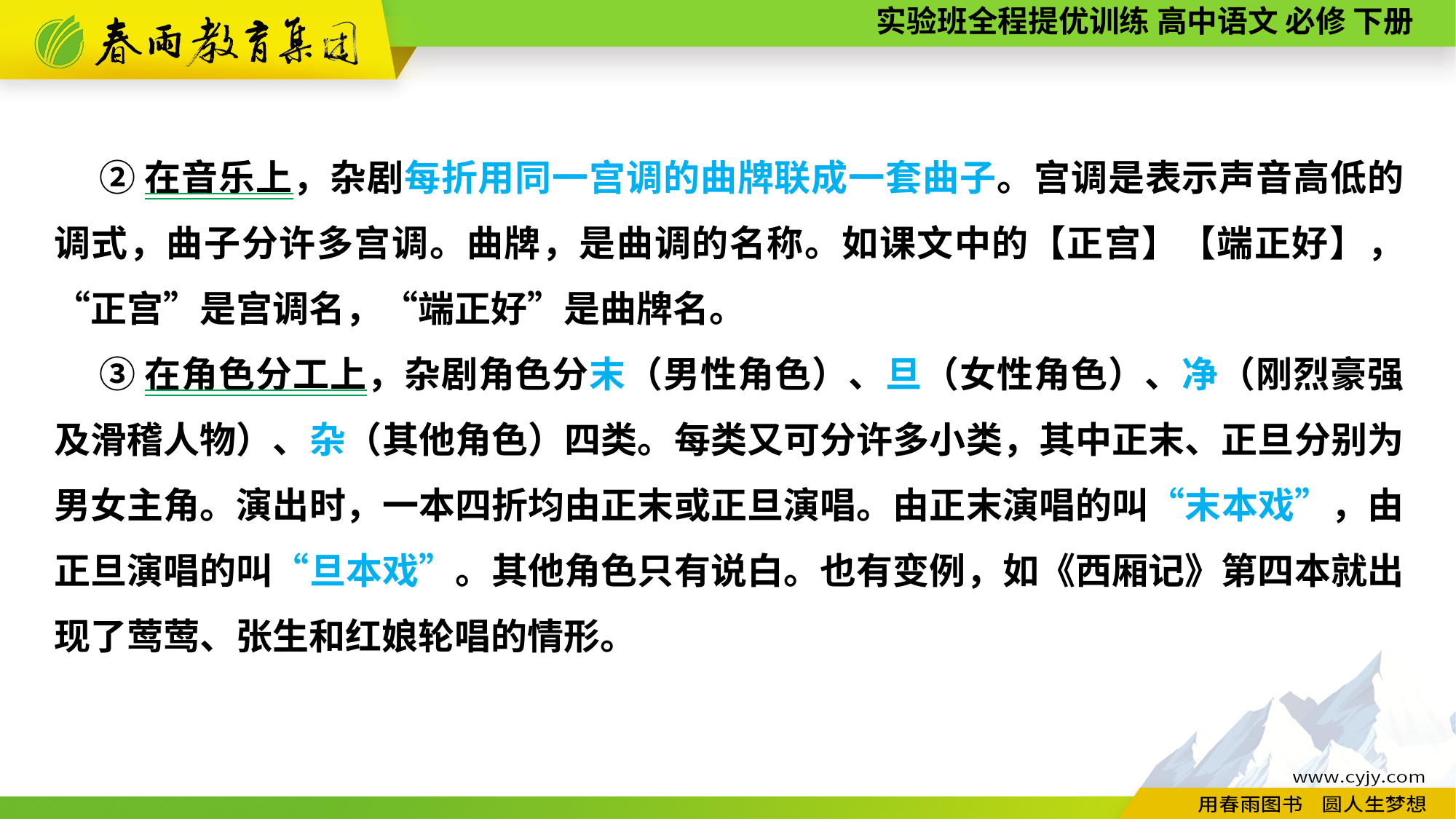

②在音乐上，杂剧每折用同一宫调的曲牌联成一套曲子。宫调是表示声音高低的调式，曲子分许多宫调。曲牌，是曲调的名称。如课文中的【正宫】【端正好】，“正宫”是宫调名，“端正好”是曲牌名。
     ③在角色分工上，杂剧角色分末（男性角色）、旦（女性角色）、净（刚烈豪强及滑稽人物）、杂（其他角色）四类。每类又可分许多小类，其中正末、正旦分别为男女主角。演出时，一本四折均由正末或正旦演唱。由正末演唱的叫“末本戏”，由正旦演唱的叫“旦本戏”。其他角色只有说白。也有变例，如《西厢记》第四本就出现了莺莺、张生和红娘轮唱的情形。